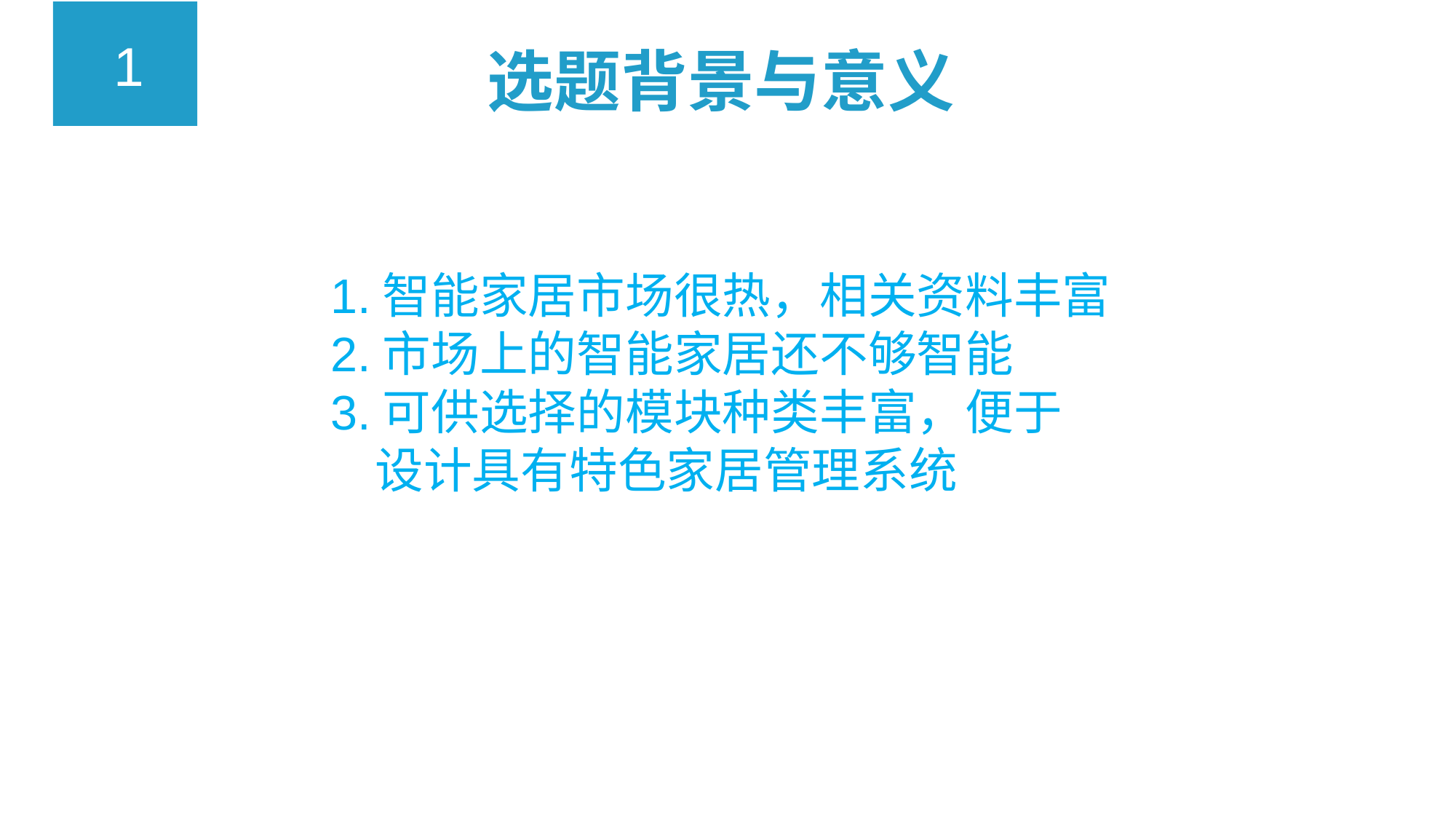

1.智能家居市场很热，相关资料丰富
2.市场上的智能家居还不够智能
3.可供选择的模块种类丰富，便于
   设计具有特色家居管理系统

1
选题背景与意义